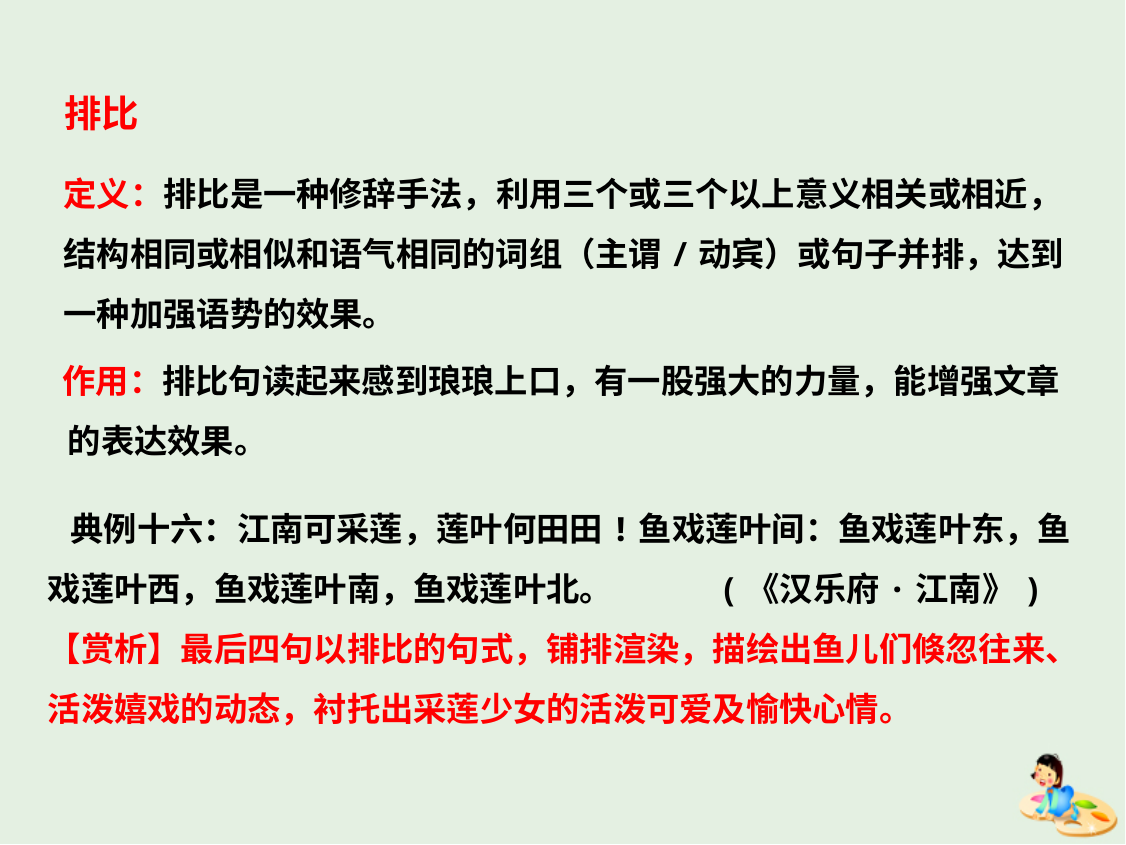

排比
定义：排比是一种修辞手法，利用三个或三个以上意义相关或相近，结构相同或相似和语气相同的词组（主谓/动宾）或句子并排，达到一种加强语势的效果。
  作用：排比句读起来感到琅琅上口，有一股强大的力量，能增强文章的表达效果。
  典例十六：江南可采莲，莲叶何田田!鱼戏莲叶间：鱼戏莲叶东，鱼戏莲叶西，鱼戏莲叶南，鱼戏莲叶北。             (《汉乐府·江南》)
【赏析】最后四句以排比的句式，铺排渲染，描绘出鱼儿们倏忽往来、活泼嬉戏的动态，衬托出采莲少女的活泼可爱及愉快心情。